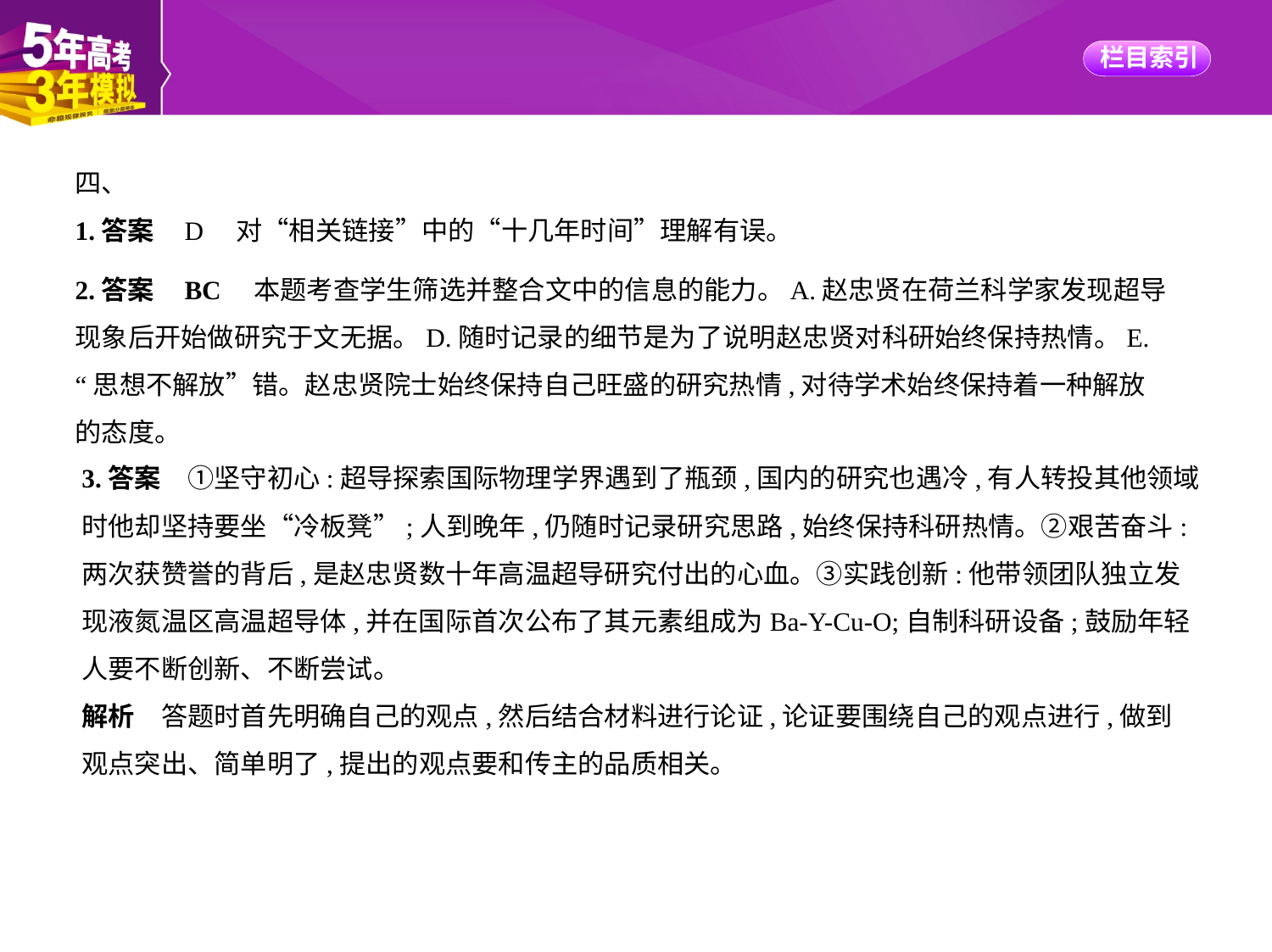

四、
1.答案    D　对“相关链接”中的“十几年时间”理解有误。
2.答案    BC　本题考查学生筛选并整合文中的信息的能力。A.赵忠贤在荷兰科学家发现超导
现象后开始做研究于文无据。D.随时记录的细节是为了说明赵忠贤对科研始终保持热情。E.
“思想不解放”错。赵忠贤院士始终保持自己旺盛的研究热情,对待学术始终保持着一种解放
的态度。
3.答案　①坚守初心:超导探索国际物理学界遇到了瓶颈,国内的研究也遇冷,有人转投其他领域
时他却坚持要坐“冷板凳”;人到晚年,仍随时记录研究思路,始终保持科研热情。②艰苦奋斗:
两次获赞誉的背后,是赵忠贤数十年高温超导研究付出的心血。③实践创新:他带领团队独立发
现液氮温区高温超导体,并在国际首次公布了其元素组成为Ba-Y-Cu-O;自制科研设备;鼓励年轻
人要不断创新、不断尝试。
解析　答题时首先明确自己的观点,然后结合材料进行论证,论证要围绕自己的观点进行,做到
观点突出、简单明了,提出的观点要和传主的品质相关。